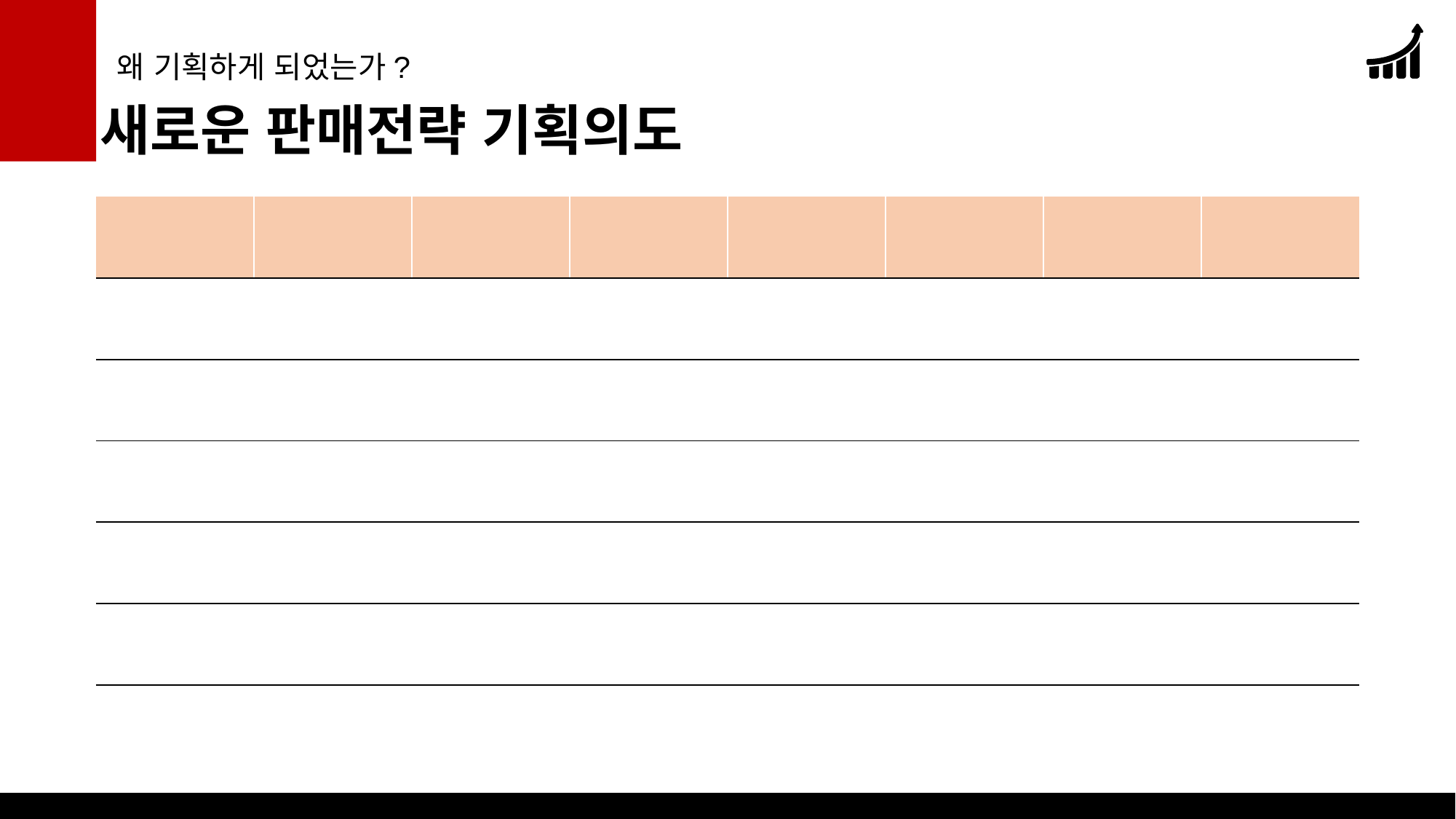

1
왜 기획하게 되었는가?
새로운 판매전략 기획의도
|  |  |  |  |  |  |  |  |
| --- | --- | --- | --- | --- | --- | --- | --- |
|  |  |  |  |  |  |  |  |
|  |  |  |  |  |  |  |  |
|  |  |  |  |  |  |  |  |
|  |  |  |  |  |  |  |  |
|  |  |  |  |  |  |  |  |
|  |  |  |  |  |  |  |  |